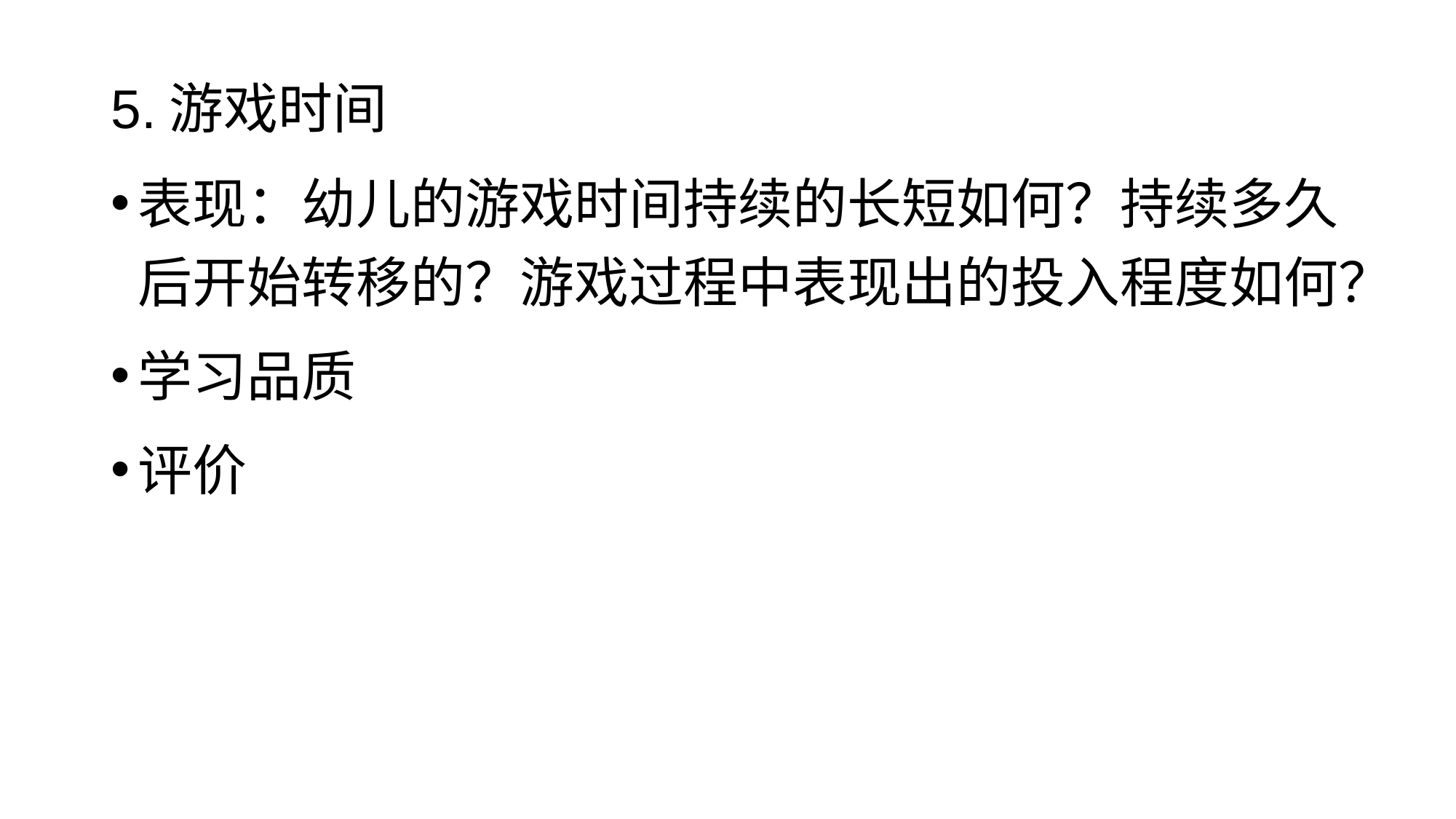

5.游戏时间
表现：幼儿的游戏时间持续的长短如何？持续多久后开始转移的？游戏过程中表现出的投入程度如何？
学习品质
评价